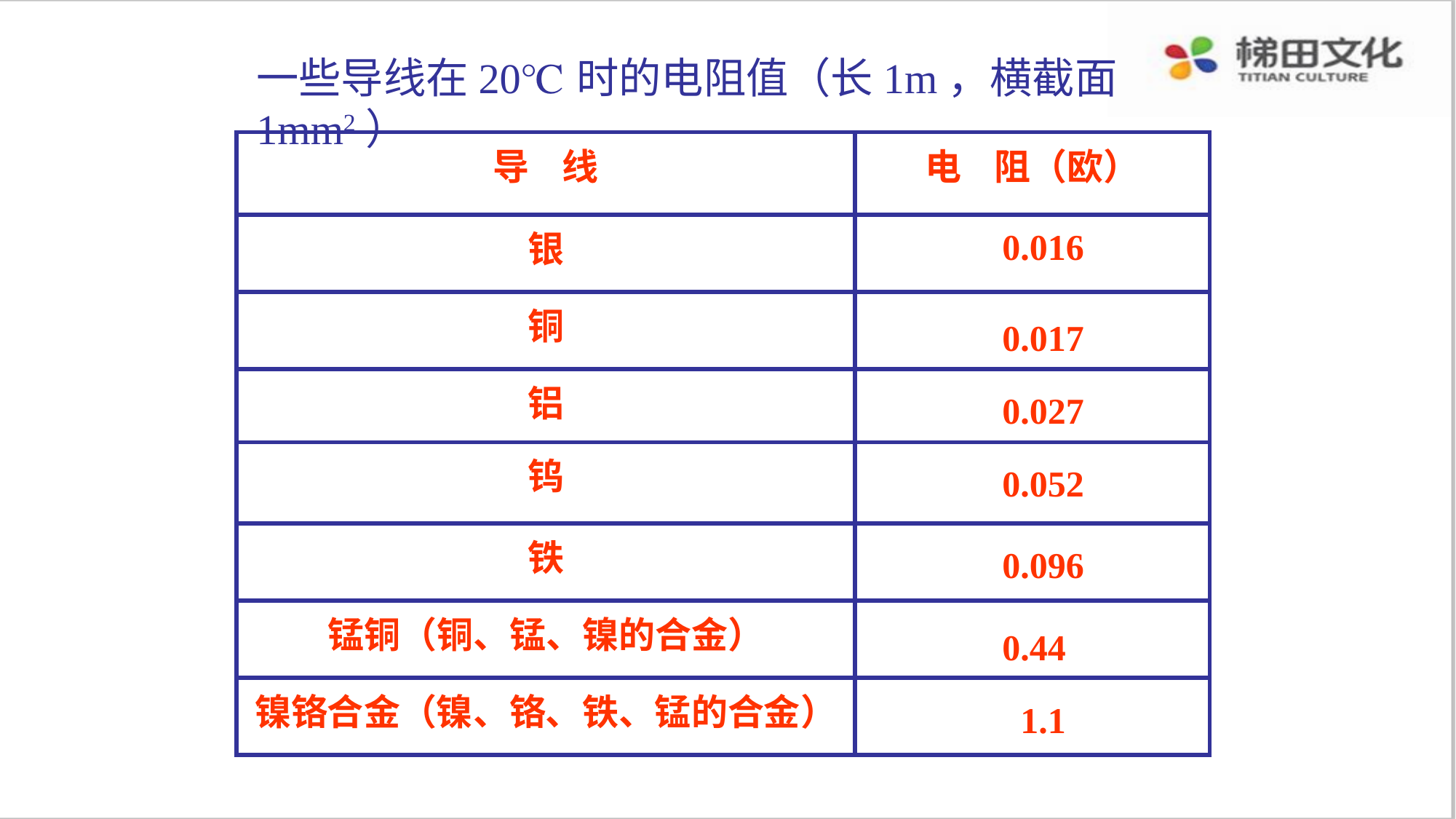

一些导线在20℃时的电阻值（长1m，横截面1mm2）
| 导 线 | 电 阻（欧） |
| --- | --- |
| 银 |  |
| 铜 |  |
| 铝 |  |
| 钨 |  |
| 铁 |  |
| 锰铜（铜、锰、镍的合金） |  |
| 镍铬合金（镍、铬、铁、锰的合金） |  |
0.016
0.017
0.027
0.052
0.096
0.44
1.1